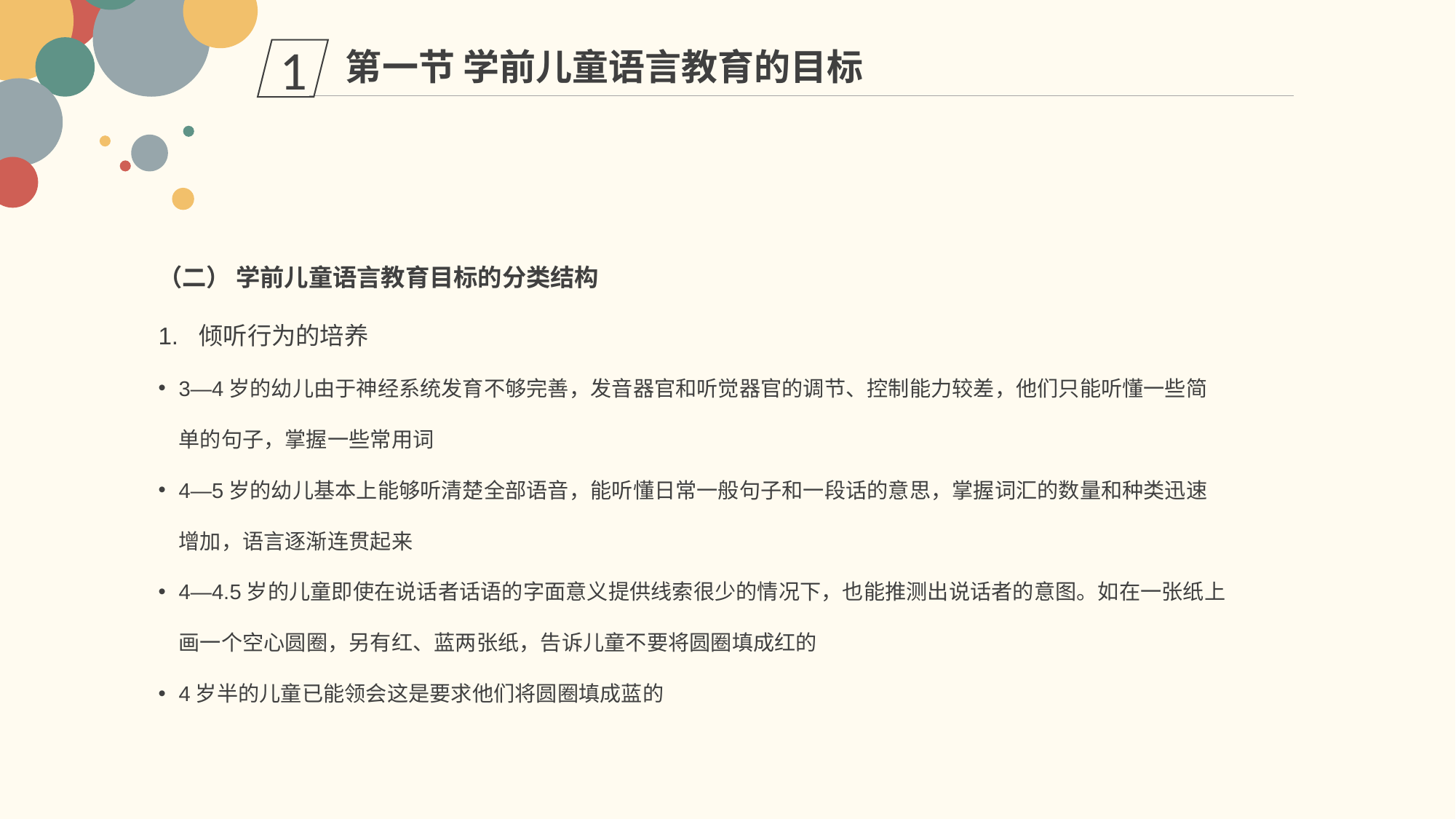

第一节 学前儿童语言教育的目标
1
（二） 学前儿童语言教育目标的分类结构
倾听行为的培养
3—4岁的幼儿由于神经系统发育不够完善，发音器官和听觉器官的调节、控制能力较差，他们只能听懂一些简单的句子，掌握一些常用词
4—5岁的幼儿基本上能够听清楚全部语音，能听懂日常一般句子和一段话的意思，掌握词汇的数量和种类迅速增加，语言逐渐连贯起来
4—4.5岁的儿童即使在说话者话语的字面意义提供线索很少的情况下，也能推测出说话者的意图。如在一张纸上画一个空心圆圈，另有红、蓝两张纸，告诉儿童不要将圆圈填成红的
4岁半的儿童已能领会这是要求他们将圆圈填成蓝的